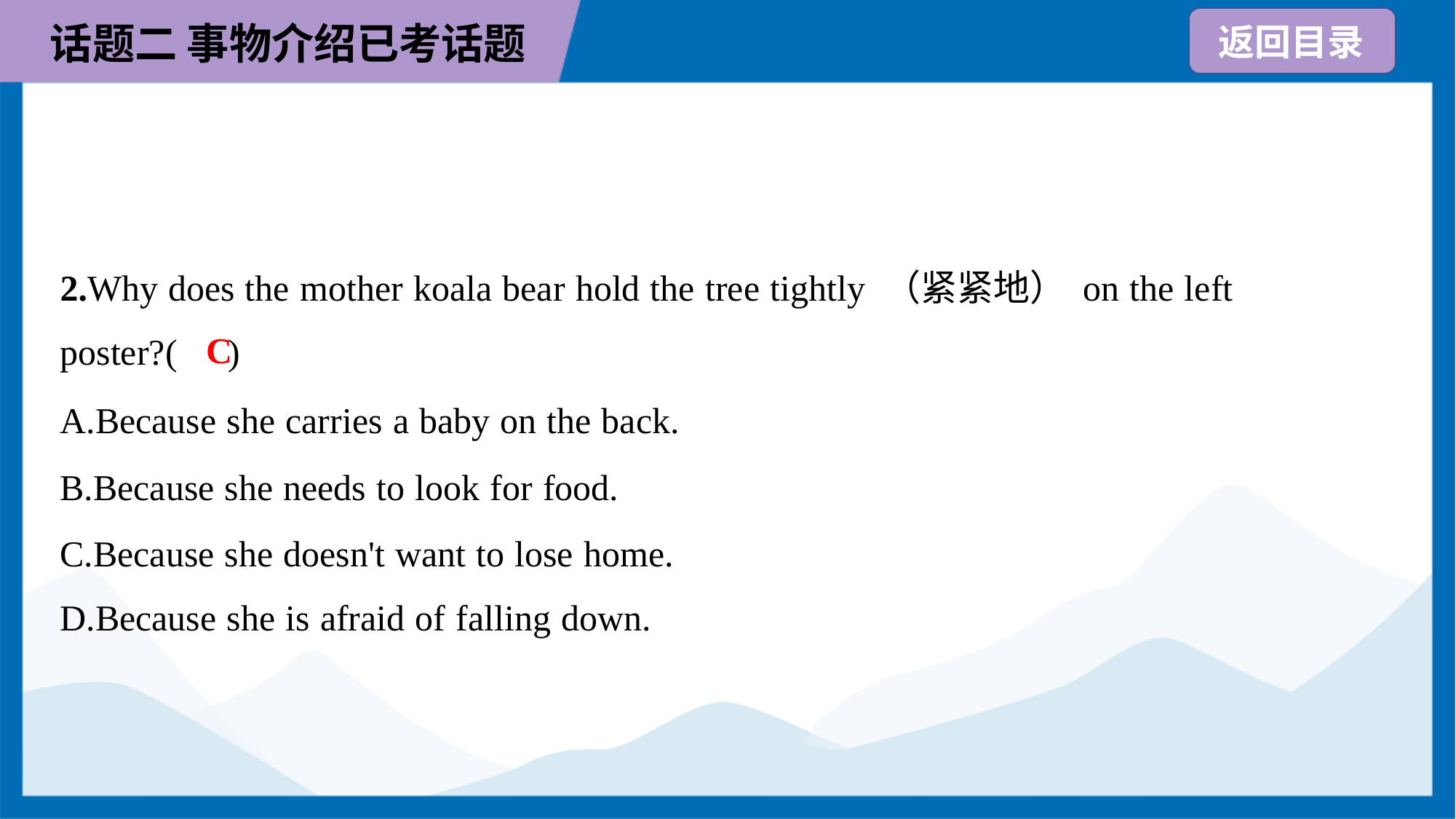

2.Why does the mother koala bear hold the tree tightly （紧紧地） on the left
poster?(     )
C
A.Because she carries a baby on the back.
B.Because she needs to look for food.
C.Because she doesn't want to lose home.
D.Because she is afraid of falling down.